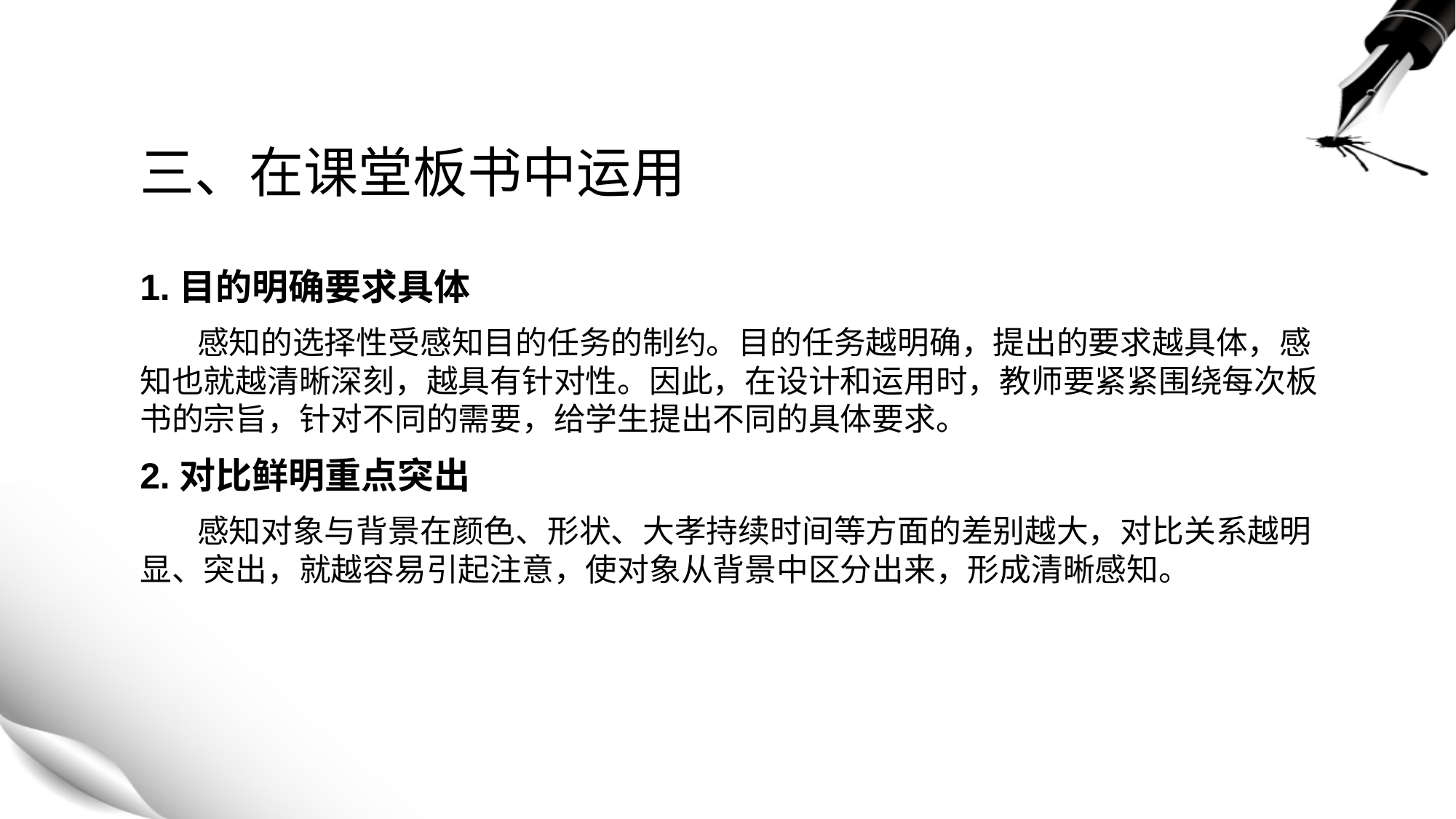

# 三、在课堂板书中运用
1.目的明确要求具体
       感知的选择性受感知目的任务的制约。目的任务越明确，提出的要求越具体，感知也就越清晰深刻，越具有针对性。因此，在设计和运用时，教师要紧紧围绕每次板书的宗旨，针对不同的需要，给学生提出不同的具体要求。
2.对比鲜明重点突出
       感知对象与背景在颜色、形状、大孝持续时间等方面的差别越大，对比关系越明显、突出，就越容易引起注意，使对象从背景中区分出来，形成清晰感知。